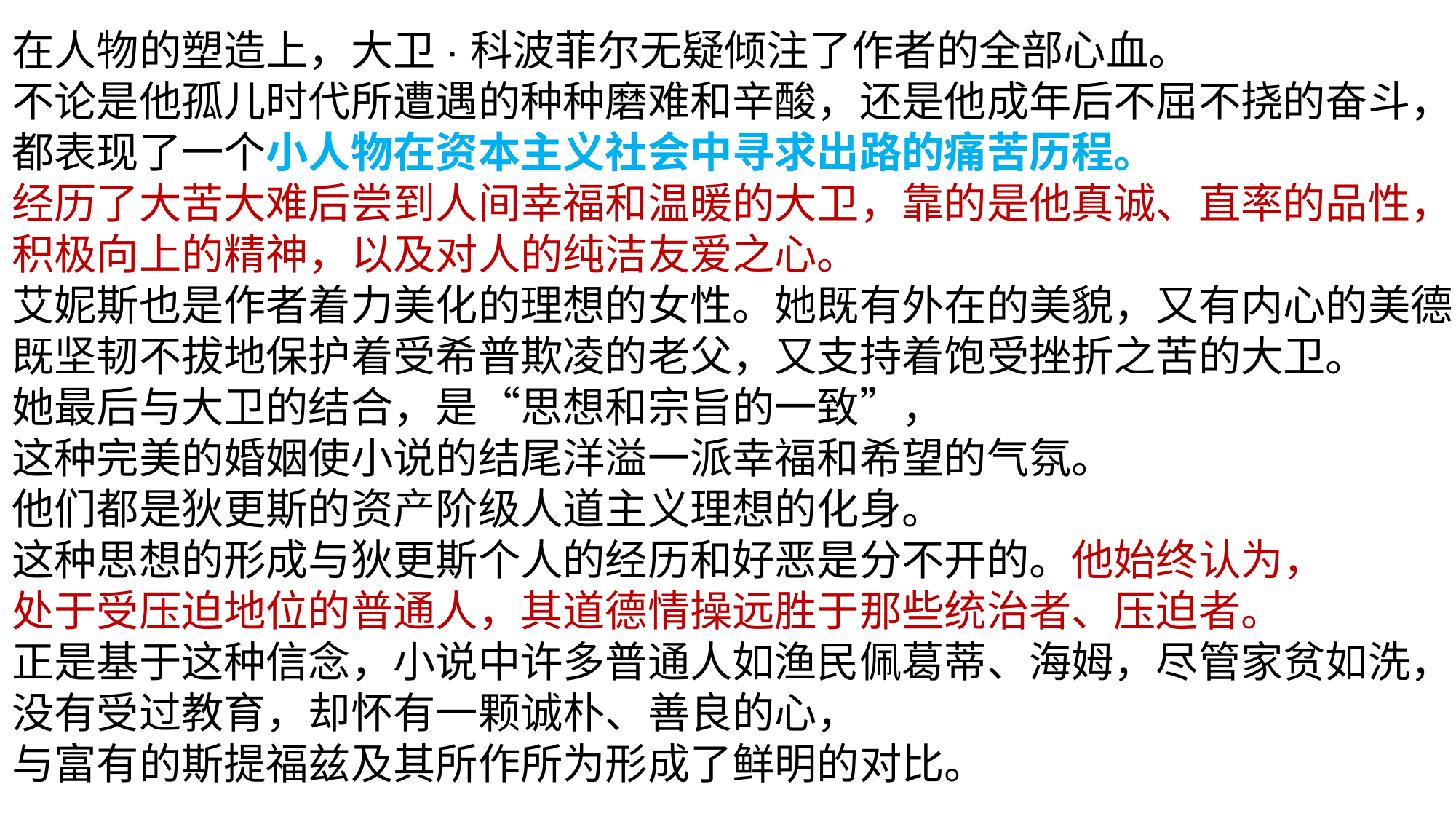

在人物的塑造上，大卫·科波菲尔无疑倾注了作者的全部心血。
不论是他孤儿时代所遭遇的种种磨难和辛酸，还是他成年后不屈不挠的奋斗，
都表现了一个小人物在资本主义社会中寻求出路的痛苦历程。
经历了大苦大难后尝到人间幸福和温暖的大卫，靠的是他真诚、直率的品性，
积极向上的精神，以及对人的纯洁友爱之心。
艾妮斯也是作者着力美化的理想的女性。她既有外在的美貌，又有内心的美德，
既坚韧不拔地保护着受希普欺凌的老父，又支持着饱受挫折之苦的大卫。
她最后与大卫的结合，是“思想和宗旨的一致”，
这种完美的婚姻使小说的结尾洋溢一派幸福和希望的气氛。
他们都是狄更斯的资产阶级人道主义理想的化身。
这种思想的形成与狄更斯个人的经历和好恶是分不开的。他始终认为，
处于受压迫地位的普通人，其道德情操远胜于那些统治者、压迫者。
正是基于这种信念，小说中许多普通人如渔民佩葛蒂、海姆，尽管家贫如洗，
没有受过教育，却怀有一颗诚朴、善良的心，
与富有的斯提福兹及其所作所为形成了鲜明的对比。